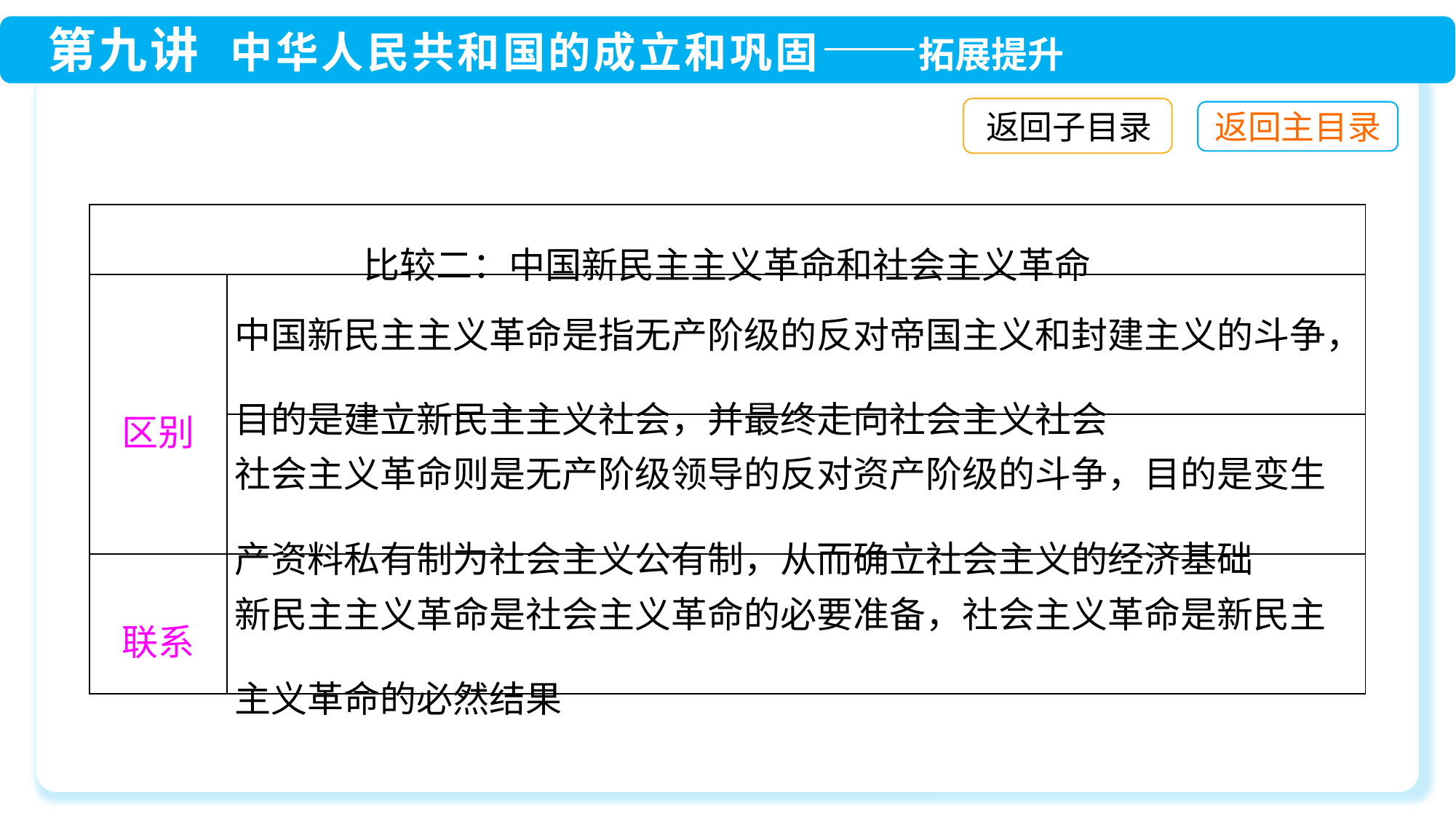

返回子目录
| 比较二：中国新民主主义革命和社会主义革命 |  |
| --- | --- |
| 区别 | 中国新民主主义革命是指无产阶级的反对帝国主义和封建主义的斗争，目的是建立新民主主义社会，并最终走向社会主义社会 |
|  | 社会主义革命则是无产阶级领导的反对资产阶级的斗争，目的是变生产资料私有制为社会主义公有制，从而确立社会主义的经济基础 |
| 联系 | 新民主主义革命是社会主义革命的必要准备，社会主义革命是新民主主义革命的必然结果 |